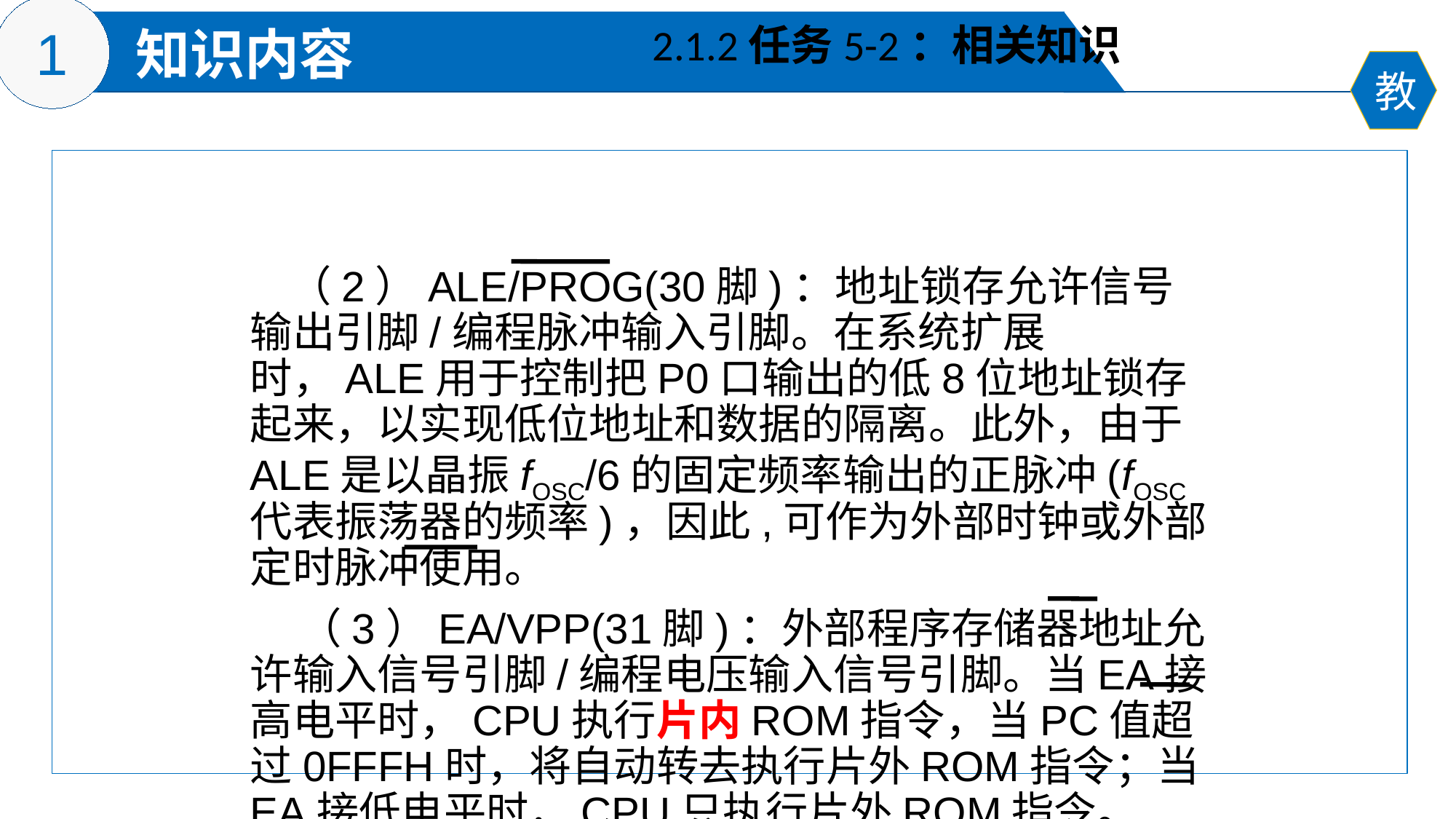

# 2.1.2任务5-2：相关知识
       （2）ALE/PROG(30脚)：地址锁存允许信号输出引脚/编程脉冲输入引脚。在系统扩展时，ALE用于控制把P0口输出的低8位地址锁存起来，以实现低位地址和数据的隔离。此外，由于ALE是以晶振fOSC/6的固定频率输出的正脉冲(fOSC代表振荡器的频率)，因此,可作为外部时钟或外部定时脉冲使用。
       （3）EA/VPP(31脚)：外部程序存储器地址允许输入信号引脚/编程电压输入信号引脚。当EA接高电平时，CPU执行片内ROM指令，当PC值超过0FFFH时，将自动转去执行片外ROM指令；当EA接低电平时，CPU只执行片外ROM指令。